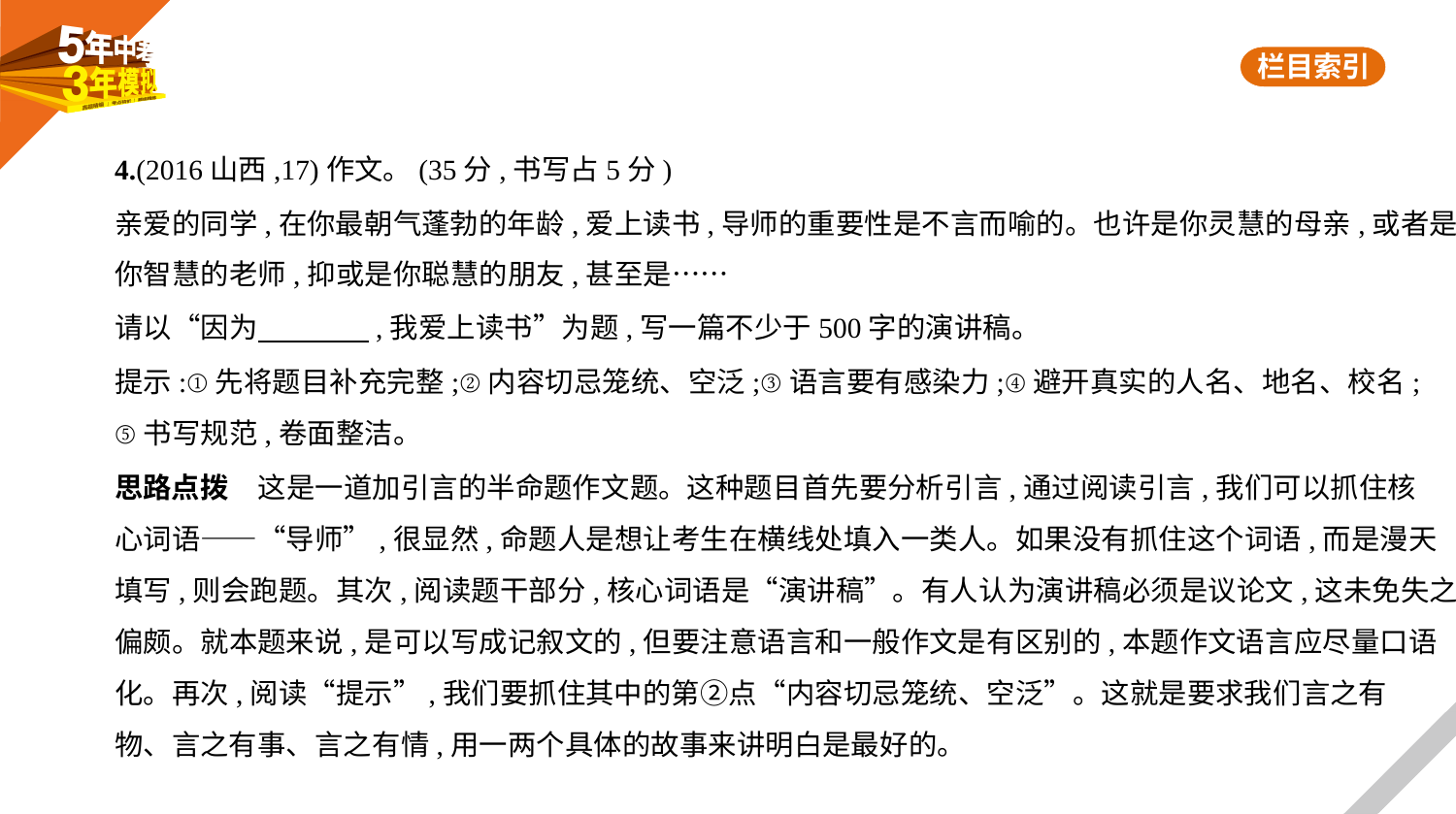

4.(2016山西,17)作文。(35分,书写占5分)
亲爱的同学,在你最朝气蓬勃的年龄,爱上读书,导师的重要性是不言而喻的。也许是你灵慧的母亲,或者是
你智慧的老师,抑或是你聪慧的朋友,甚至是……
请以“因为　　　    ,我爱上读书”为题,写一篇不少于500字的演讲稿。
提示:①先将题目补充完整;②内容切忌笼统、空泛;③语言要有感染力;④避开真实的人名、地名、校名;
⑤书写规范,卷面整洁。
思路点拨　这是一道加引言的半命题作文题。这种题目首先要分析引言,通过阅读引言,我们可以抓住核
心词语——“导师”,很显然,命题人是想让考生在横线处填入一类人。如果没有抓住这个词语,而是漫天
填写,则会跑题。其次,阅读题干部分,核心词语是“演讲稿”。有人认为演讲稿必须是议论文,这未免失之
偏颇。就本题来说,是可以写成记叙文的,但要注意语言和一般作文是有区别的,本题作文语言应尽量口语
化。再次,阅读“提示”,我们要抓住其中的第②点“内容切忌笼统、空泛”。这就是要求我们言之有
物、言之有事、言之有情,用一两个具体的故事来讲明白是最好的。